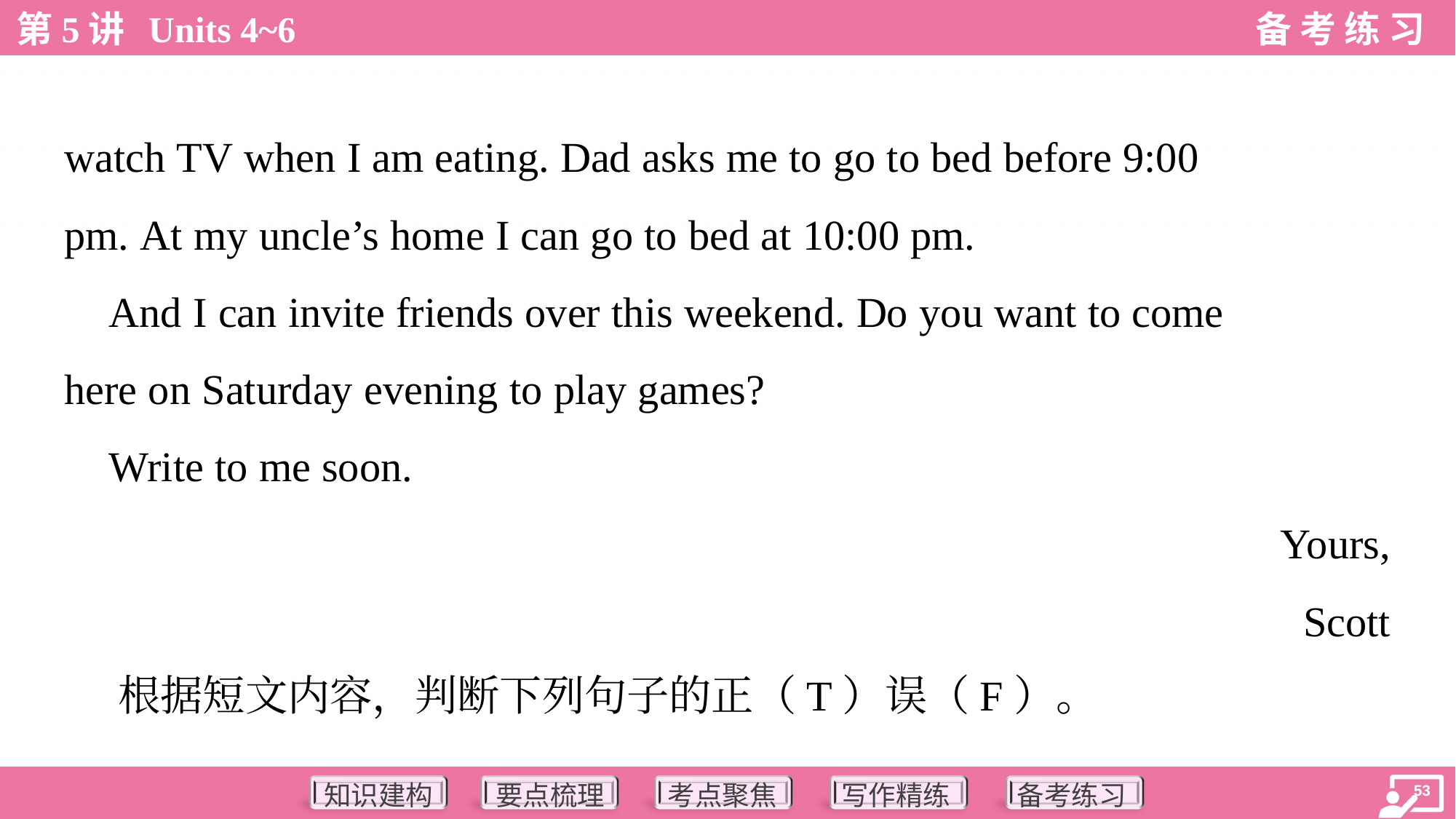

watch TV when I am eating. Dad asks me to go to bed before 9:00
pm. At my uncle’s home I can go to bed at 10:00 pm.
    And I can invite friends over this weekend. Do you want to come
here on Saturday evening to play games?
    Write to me soon.
Yours,
Scott
    根据短文内容，判断下列句子的正（T）误（F）。